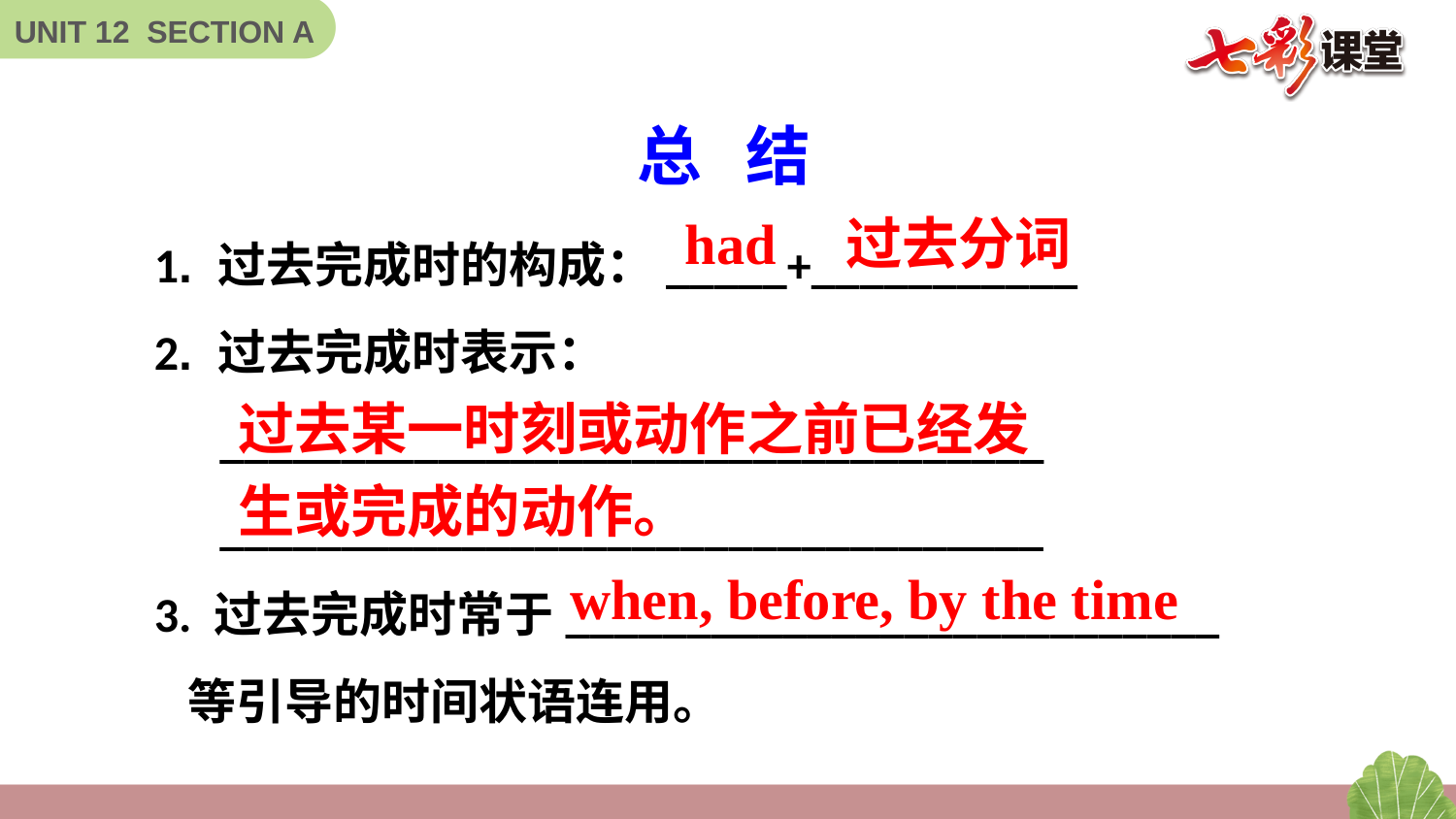

# 总   结
1. 过去完成时的构成：_____+___________
2. 过去完成时表示：
      __________________________________
      __________________________________
3. 过去完成时常于___________________________
  等引导的时间状语连用。
had
过去分词
过去某一时刻或动作之前已经发生或完成的动作。
when, before, by the time